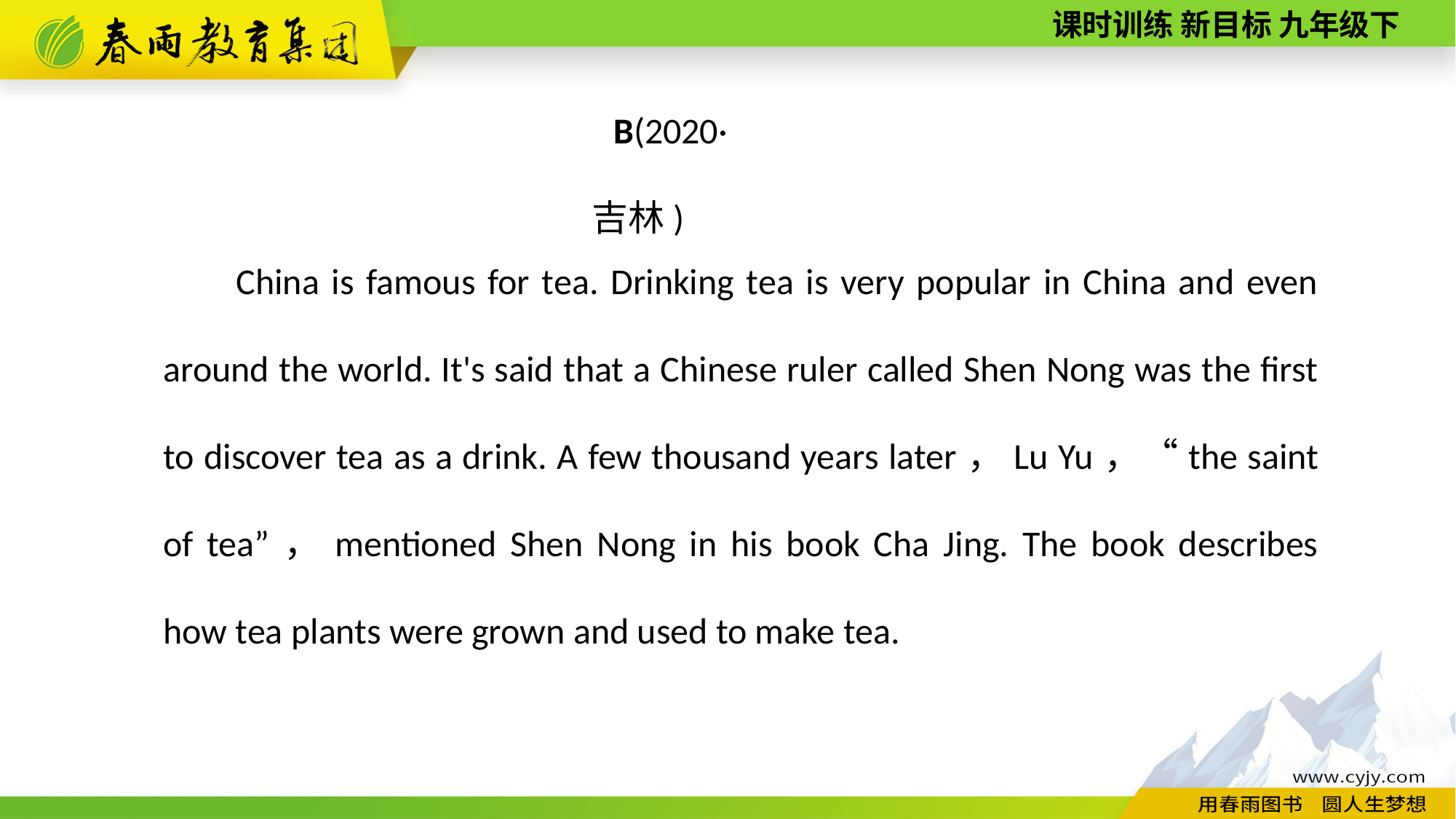

B(2020·吉林)
China is famous for tea. Drinking tea is very popular in China and even around the world. It's said that a Chinese ruler called Shen Nong was the first to discover tea as a drink. A few thousand years later，Lu Yu，“the saint of tea”，mentioned Shen Nong in his book Cha Jing. The book describes how tea plants were grown and used to make tea.